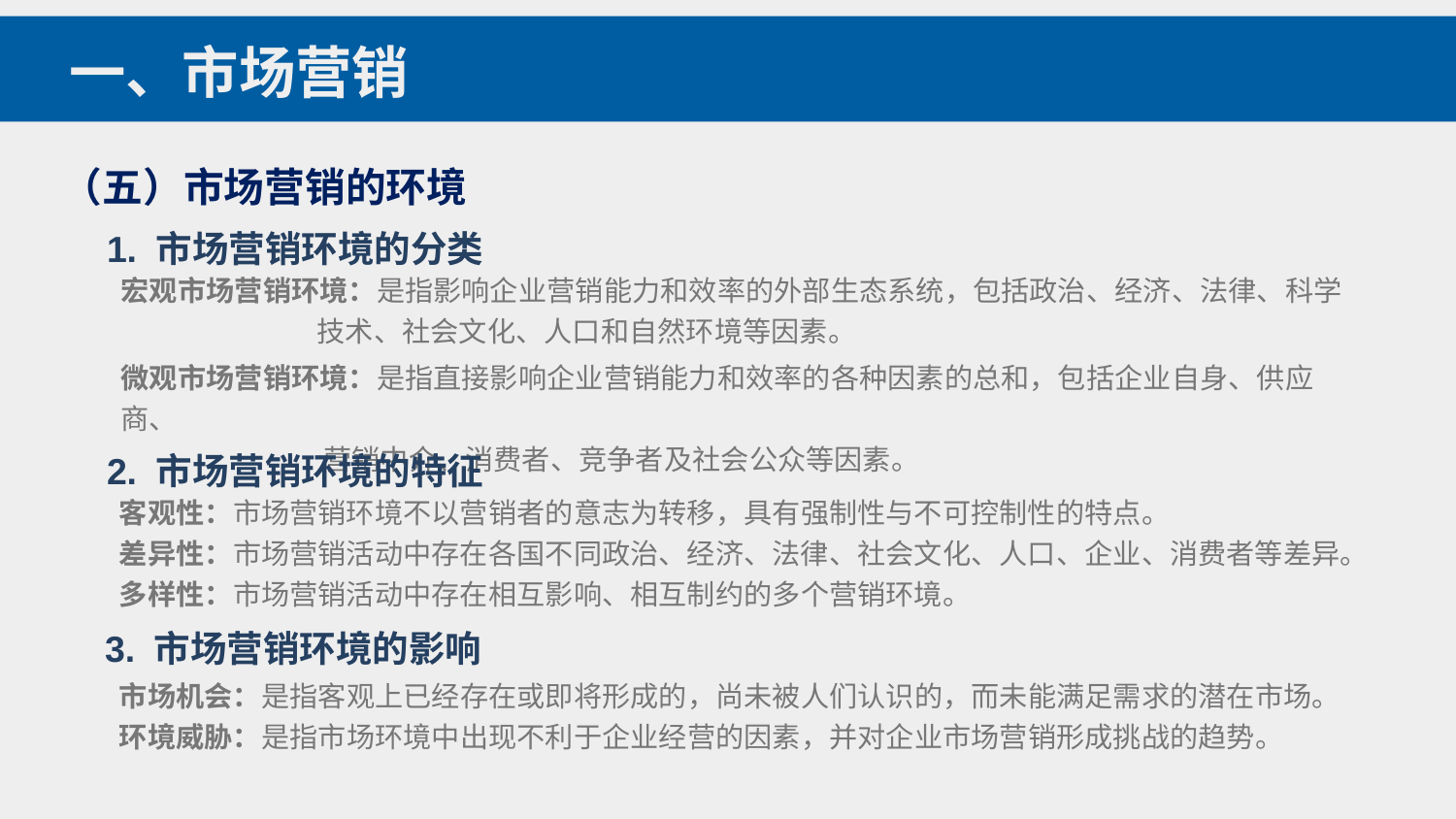

一、市场营销
（五）市场营销的环境
1. 市场营销环境的分类
宏观市场营销环境：是指影响企业营销能力和效率的外部生态系统，包括政治、经济、法律、科学
                              技术、社会文化、人口和自然环境等因素。
微观市场营销环境：是指直接影响企业营销能力和效率的各种因素的总和，包括企业自身、供应商、
                               营销中介、消费者、竞争者及社会公众等因素。
2. 市场营销环境的特征
客观性：市场营销环境不以营销者的意志为转移，具有强制性与不可控制性的特点。
差异性：市场营销活动中存在各国不同政治、经济、法律、社会文化、人口、企业、消费者等差异。
多样性：市场营销活动中存在相互影响、相互制约的多个营销环境。
3. 市场营销环境的影响
市场机会：是指客观上已经存在或即将形成的，尚未被人们认识的，而未能满足需求的潜在市场。
环境威胁：是指市场环境中出现不利于企业经营的因素，并对企业市场营销形成挑战的趋势。